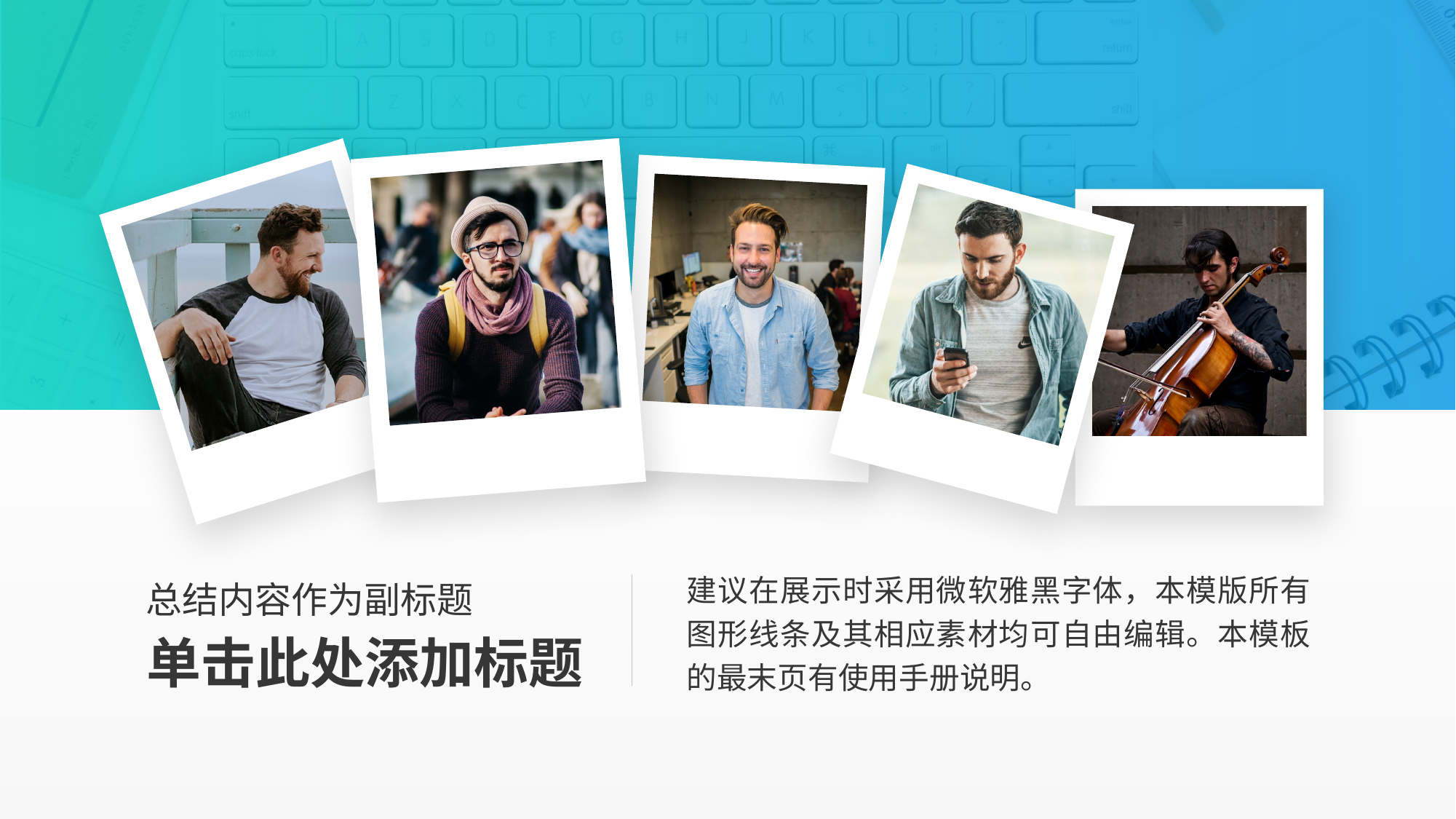

建议在展示时采用微软雅黑字体，本模版所有图形线条及其相应素材均可自由编辑。本模板的最末页有使用手册说明。
总结内容作为副标题
单击此处添加标题